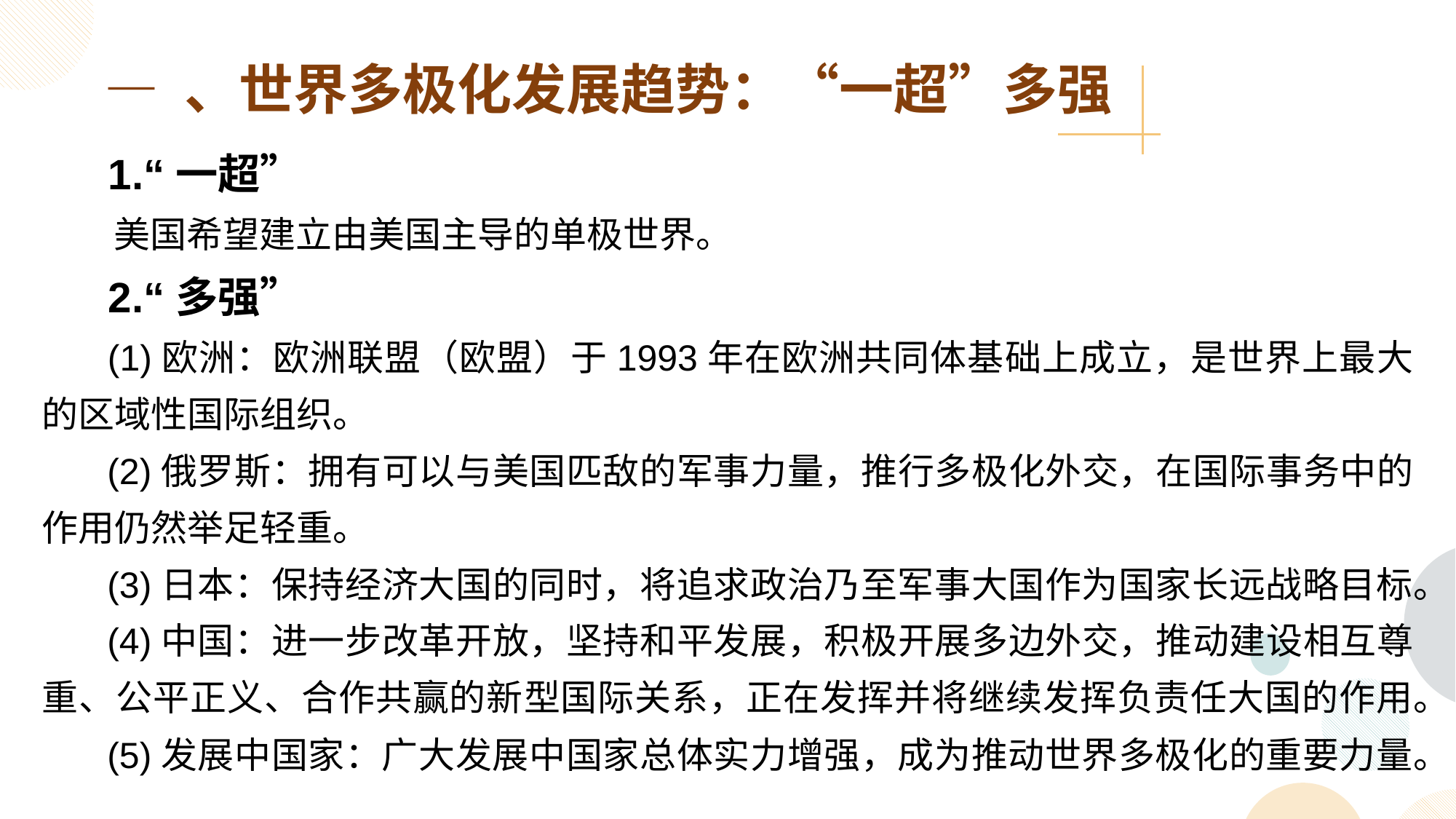

— 、世界多极化发展趋势：“一超”多强
 1.“一超”
 美国希望建立由美国主导的单极世界。
 2.“多强”
 (1)欧洲：欧洲联盟（欧盟）于1993年在欧洲共同体基础上成立，是世界上最大的区域性国际组织。
 (2)俄罗斯：拥有可以与美国匹敌的军事力量，推行多极化外交，在国际事务中的作用仍然举足轻重。
 (3)日本：保持经济大国的同时，将追求政治乃至军事大国作为国家长远战略目标。
 (4)中国：进一步改革开放，坚持和平发展，积极开展多边外交，推动建设相互尊重、公平正义、合作共赢的新型国际关系，正在发挥并将继续发挥负责任大国的作用。
 (5)发展中国家：广大发展中国家总体实力增强，成为推动世界多极化的重要力量。